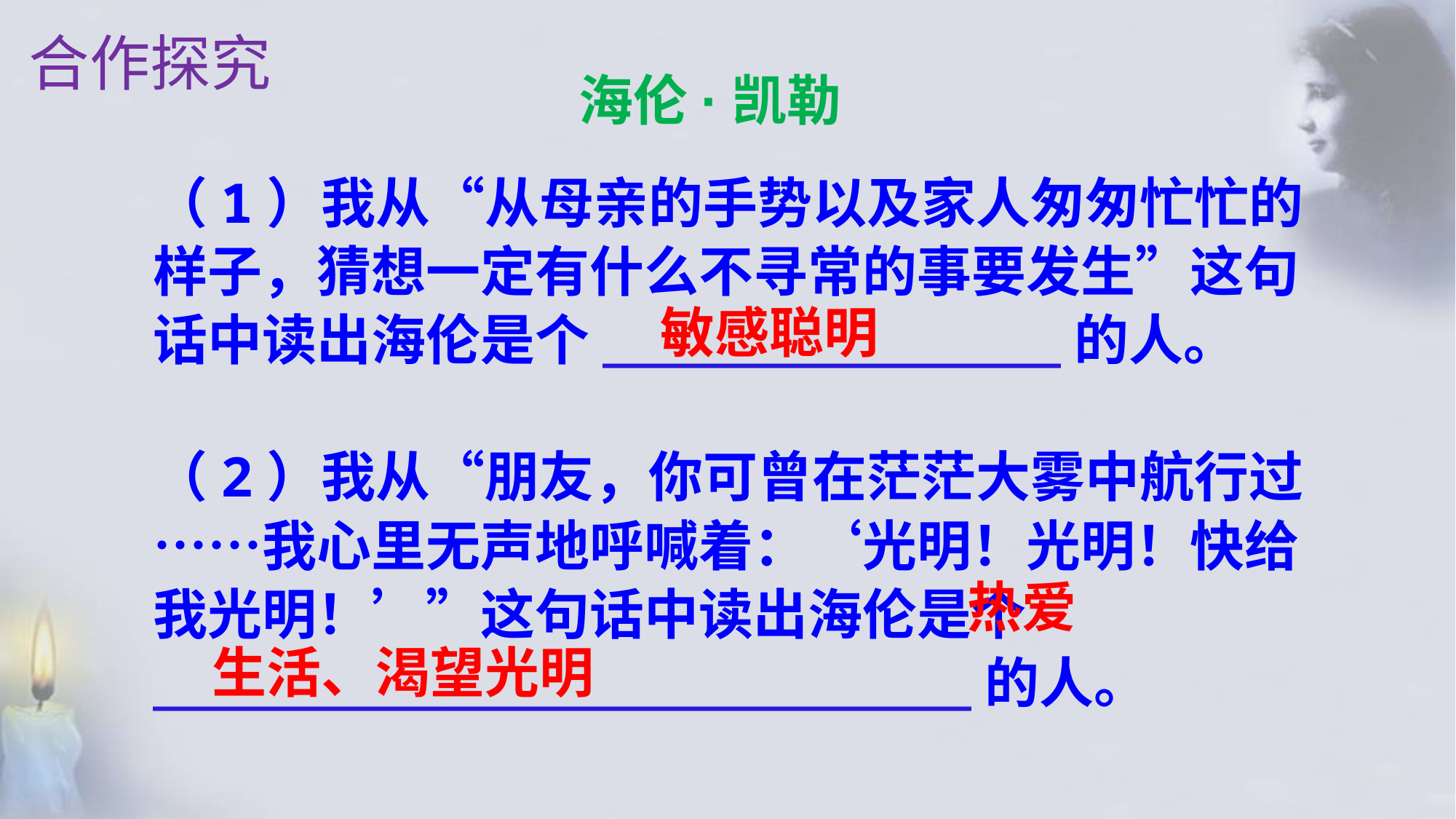

合作探究
海伦·凯勒
（1）我从“从母亲的手势以及家人匆匆忙忙的样子，猜想一定有什么不寻常的事要发生”这句话中读出海伦是个______________的人。

（2）我从“朋友，你可曾在茫茫大雾中航行过……我心里无声地呼喊着：‘光明！光明！快给我光明！’”这句话中读出海伦是个_________________________的人。
敏感聪明
                                                            热爱
生活、渴望光明